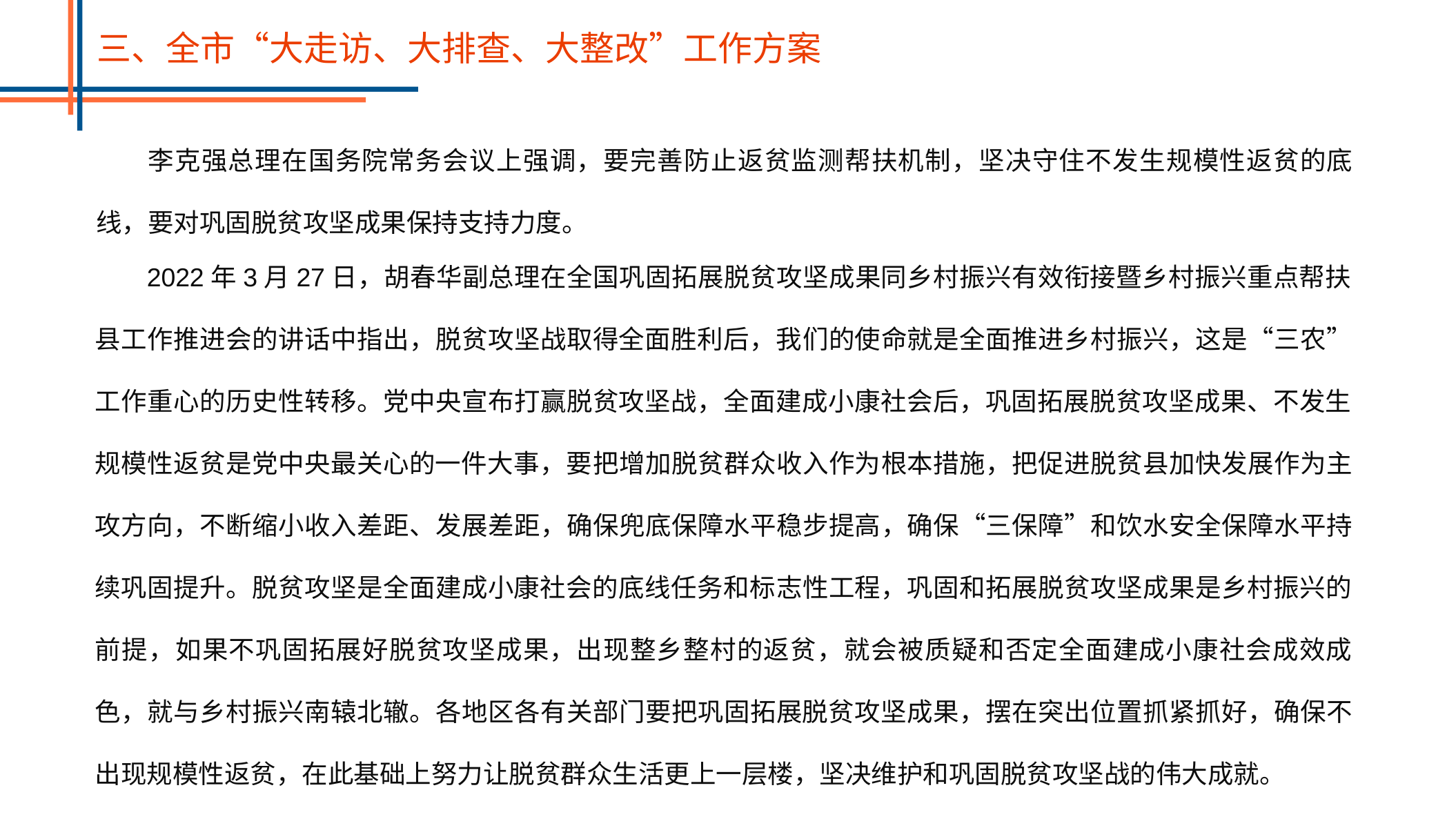

三、全市“大走访、大排查、大整改”工作方案

李克强总理在国务院常务会议上强调，要完善防止返贫监测帮扶机制，坚决守住不发生规模性返贫的底线，要对巩固脱贫攻坚成果保持支持力度。
2022年3月27日，胡春华副总理在全国巩固拓展脱贫攻坚成果同乡村振兴有效衔接暨乡村振兴重点帮扶县工作推进会的讲话中指出，脱贫攻坚战取得全面胜利后，我们的使命就是全面推进乡村振兴，这是“三农”工作重心的历史性转移。党中央宣布打赢脱贫攻坚战，全面建成小康社会后，巩固拓展脱贫攻坚成果、不发生规模性返贫是党中央最关心的一件大事，要把增加脱贫群众收入作为根本措施，把促进脱贫县加快发展作为主攻方向，不断缩小收入差距、发展差距，确保兜底保障水平稳步提高，确保“三保障”和饮水安全保障水平持续巩固提升。脱贫攻坚是全面建成小康社会的底线任务和标志性工程，巩固和拓展脱贫攻坚成果是乡村振兴的前提，如果不巩固拓展好脱贫攻坚成果，出现整乡整村的返贫，就会被质疑和否定全面建成小康社会成效成色，就与乡村振兴南辕北辙。各地区各有关部门要把巩固拓展脱贫攻坚成果，摆在突出位置抓紧抓好，确保不出现规模性返贫，在此基础上努力让脱贫群众生活更上一层楼，坚决维护和巩固脱贫攻坚战的伟大成就。